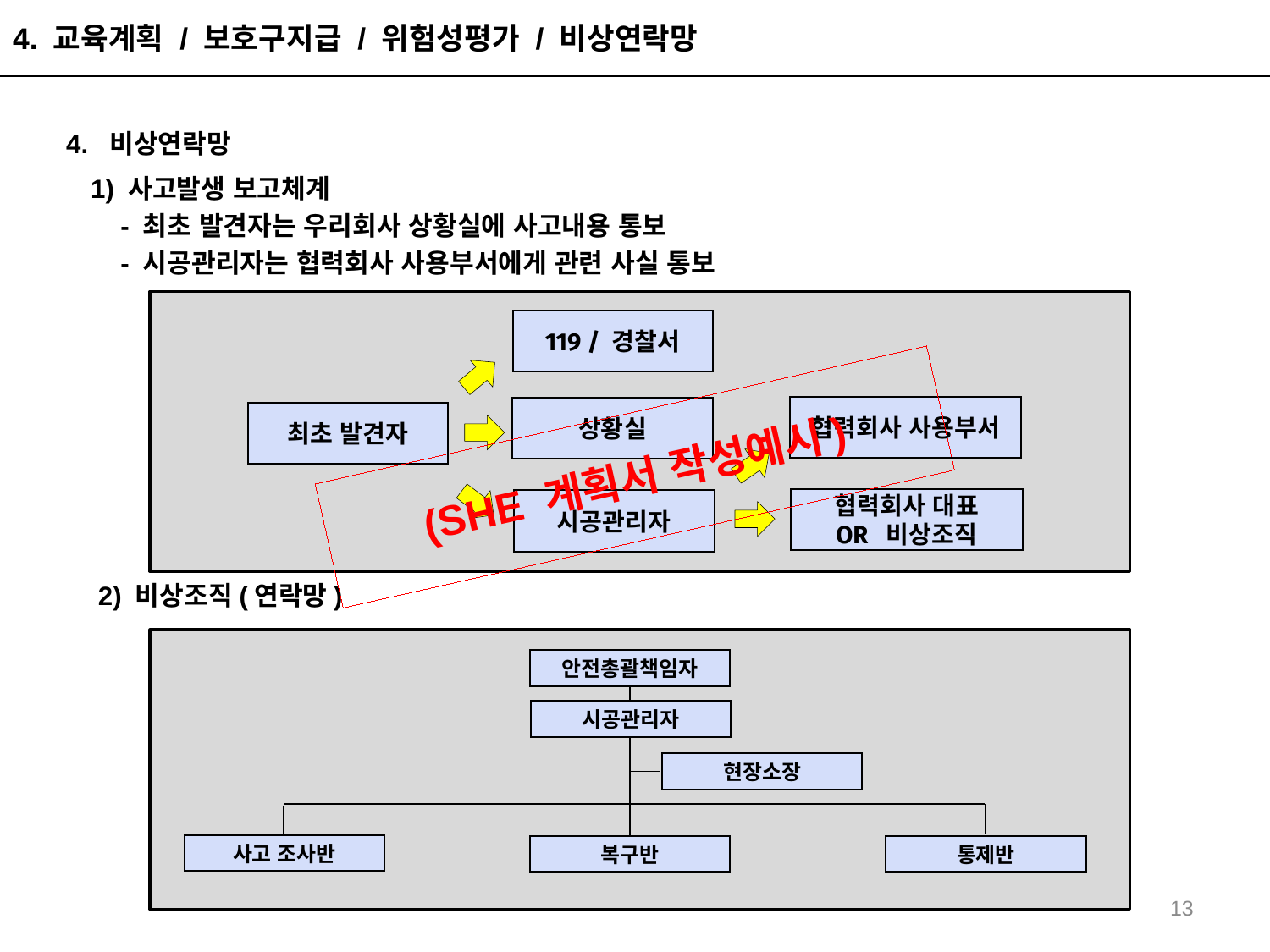

4. 교육계획 / 보호구지급 / 위험성평가 / 비상연락망
        4.  비상연락망

            1) 사고발생 보고체계
                - 최초 발견자는 우리회사 상황실에 사고내용 통보
                - 시공관리자는 협력회사 사용부서에게 관련 사실 통보

             2) 비상조직(연락망)

119 / 경찰서

협력회사 사용부서
상황실
최초 발견자
# (SHE 계획서 작성예시)

협력회사 대표
OR  비상조직
시공관리자

안전총괄책임자
시공관리자
현장소장
사고 조사반
복구반
통제반
13